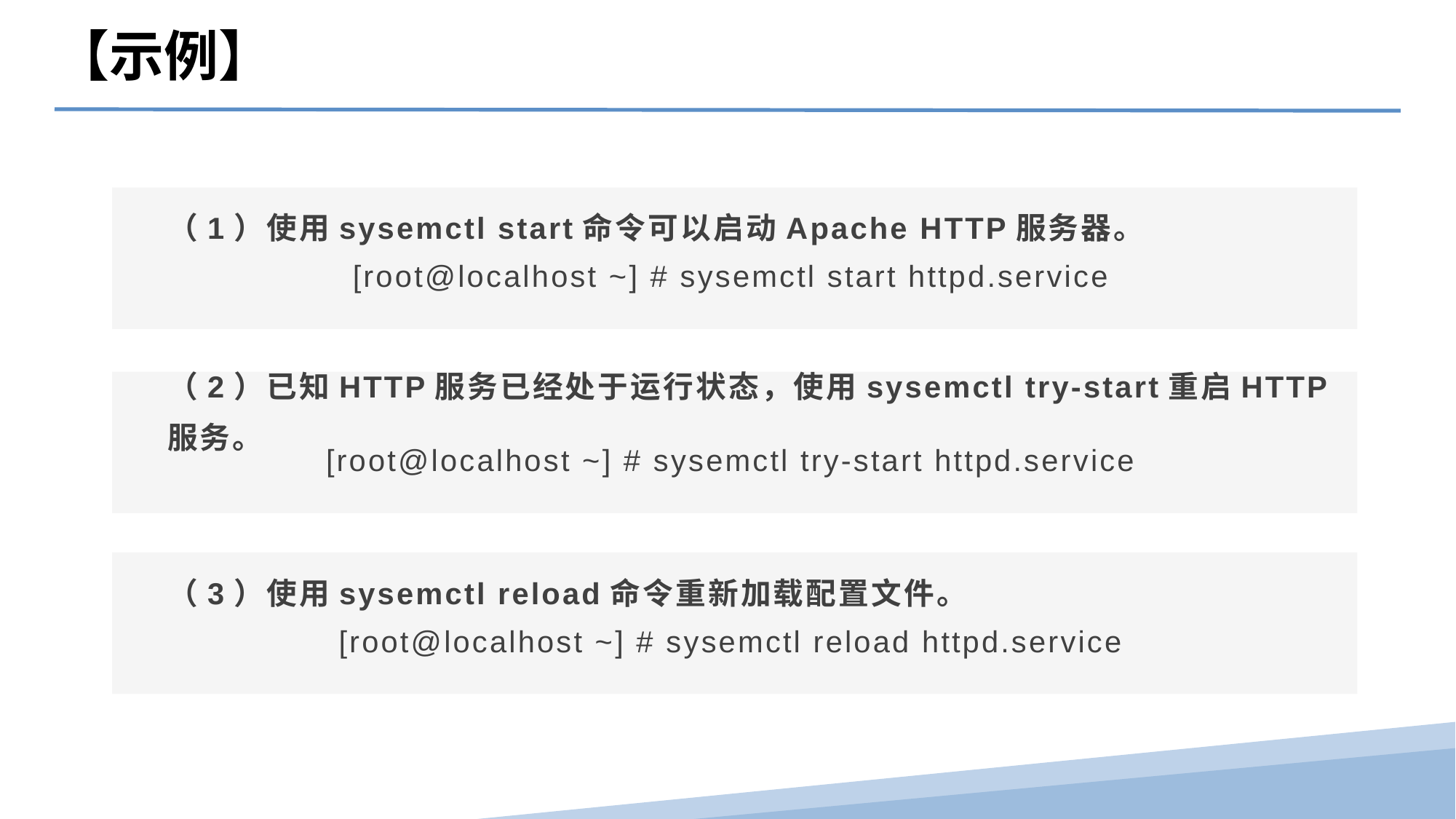

【示例】

（1）使用sysemctl start命令可以启动Apache HTTP服务器。
[root@localhost ~] # sysemctl start httpd.service

（2）已知HTTP服务已经处于运行状态，使用sysemctl try-start重启HTTP服务。
[root@localhost ~] # sysemctl try-start httpd.service

（3）使用sysemctl reload命令重新加载配置文件。
[root@localhost ~] # sysemctl reload httpd.service